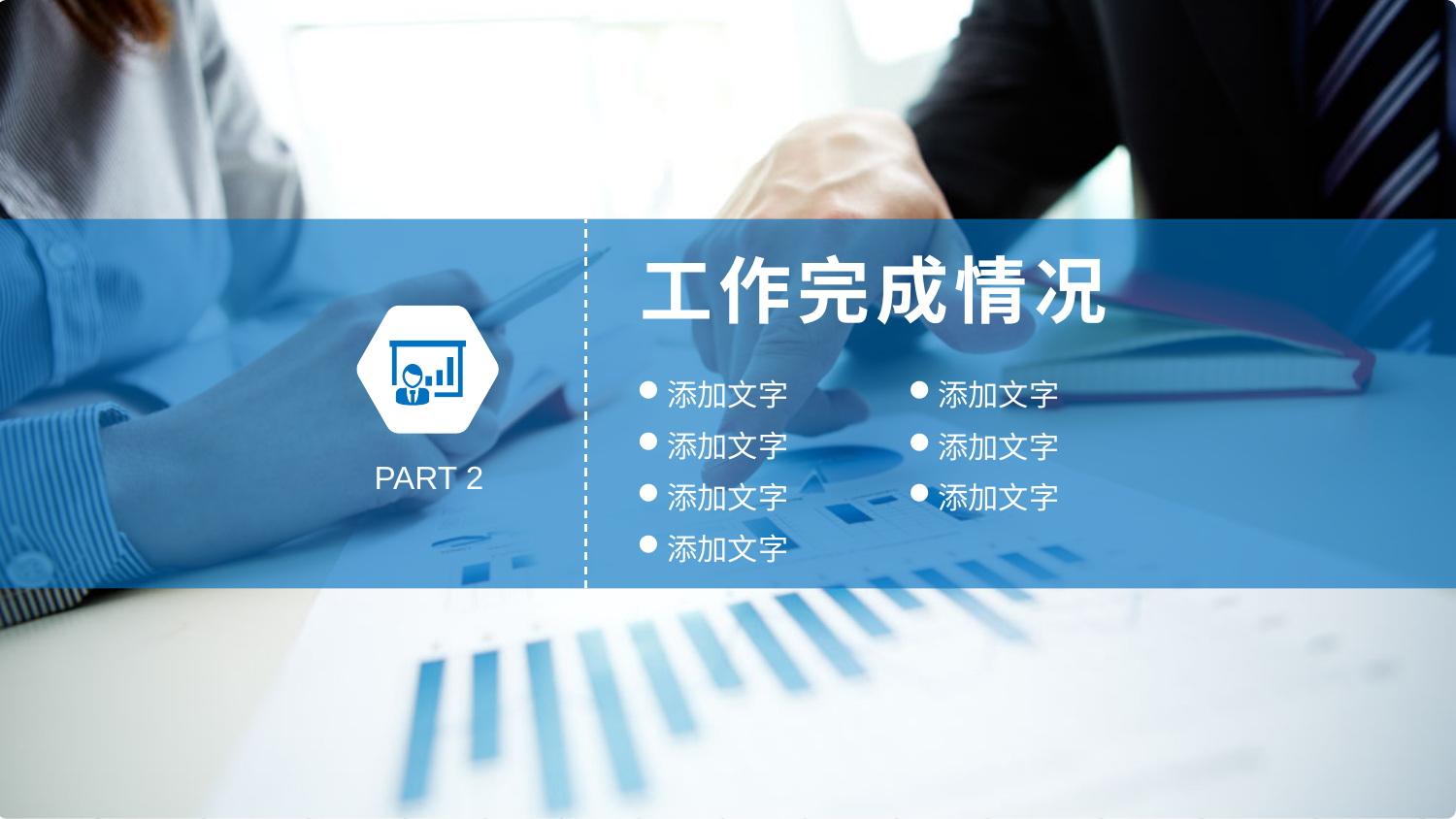

工作完成情况

添加文字
添加文字
添加文字
添加文字
PART 2
添加文字
添加文字
添加文字